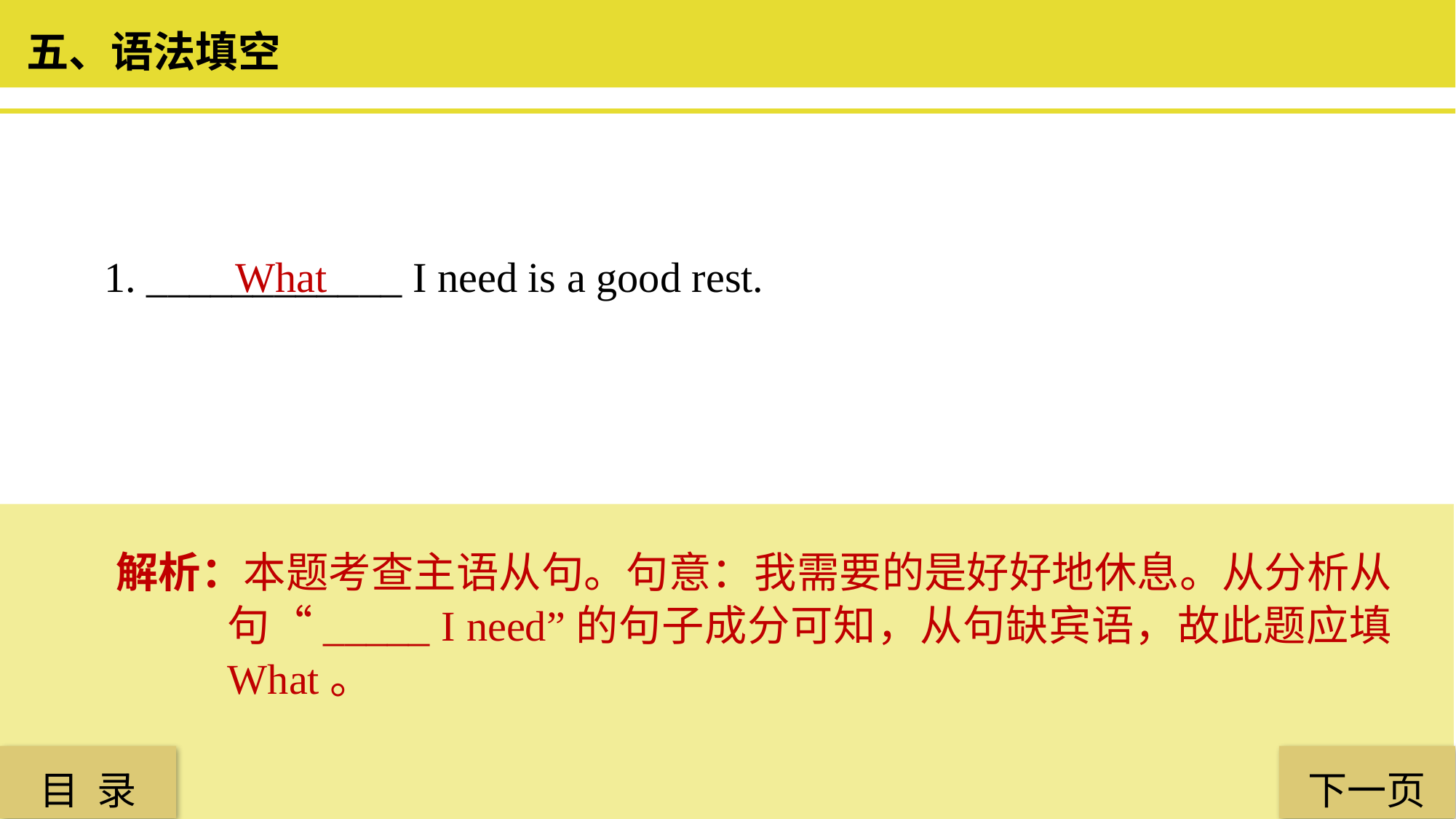

五、语法填空
1. ____________ I need is a good rest.
 What
解析：本题考查主语从句。句意：我需要的是好好地休息。从分析从句“_____ I need”的句子成分可知，从句缺宾语，故此题应填 What。